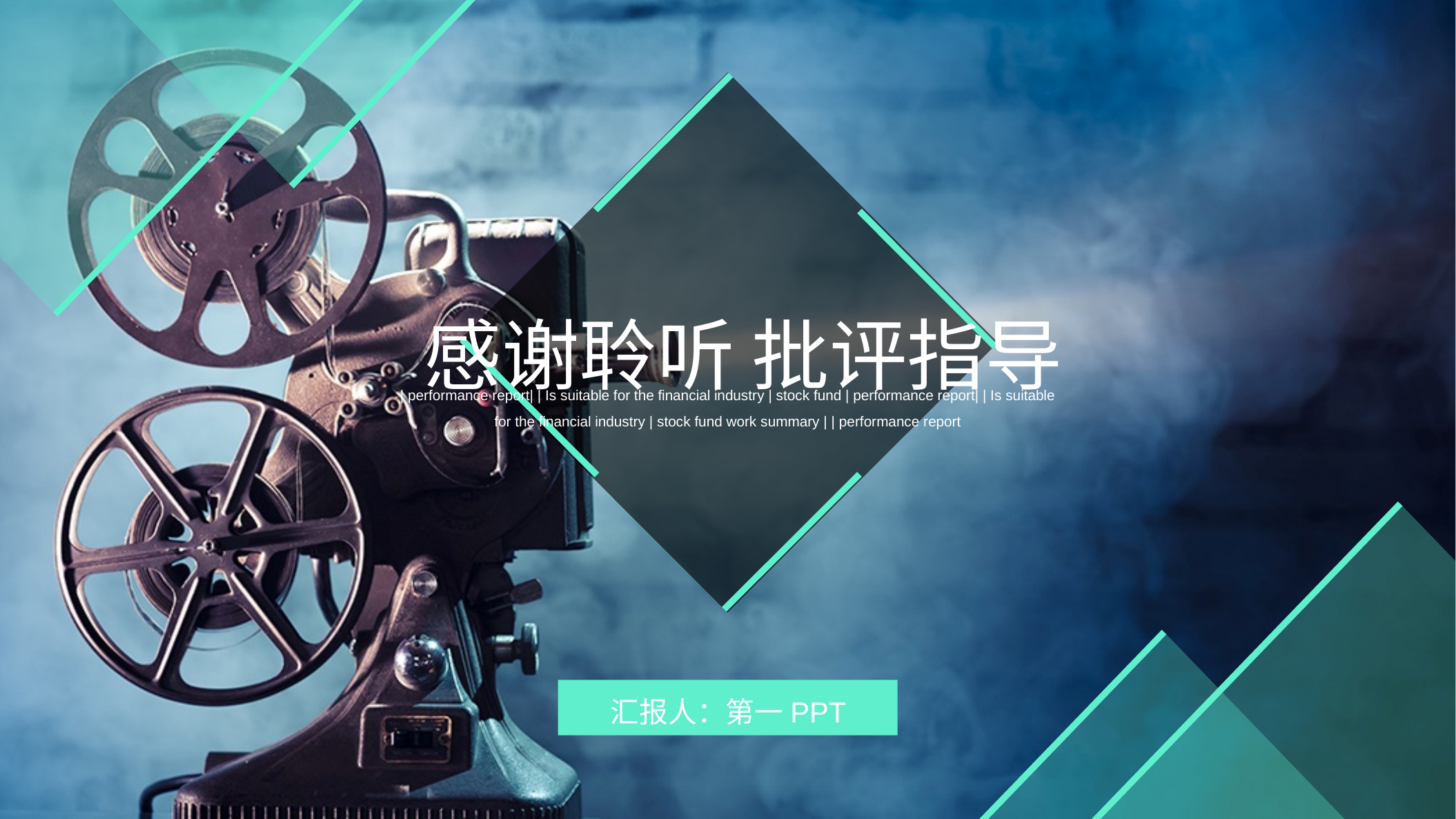

感谢聆听 批评指导
| performance report| | Is suitable for the financial industry | stock fund | performance report| | Is suitable for the financial industry | stock fund work summary | | performance report

汇报人：第一PPT